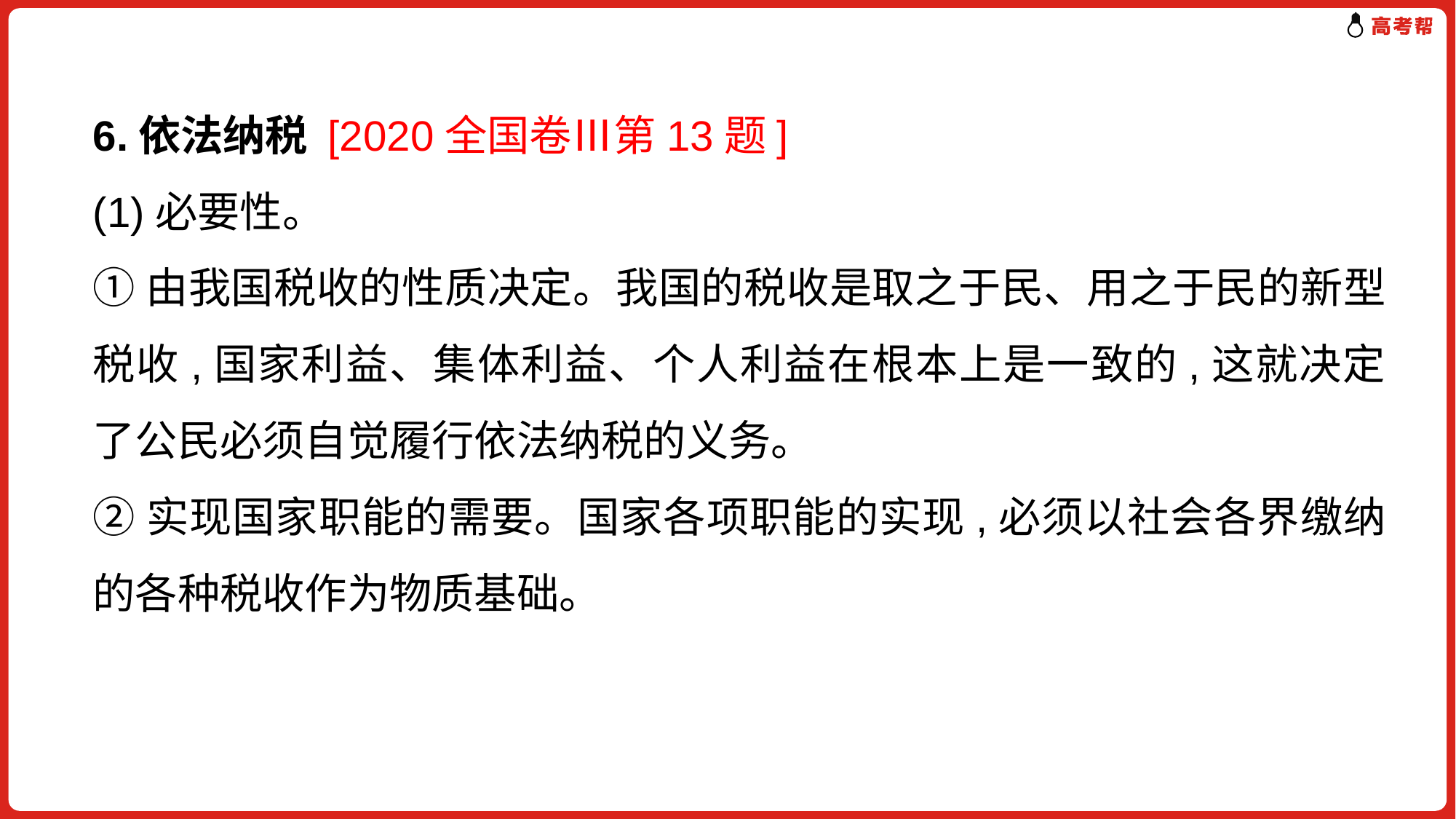

6.依法纳税 [2020全国卷Ⅲ第13题]
(1)必要性。
①由我国税收的性质决定。我国的税收是取之于民、用之于民的新型税收,国家利益、集体利益、个人利益在根本上是一致的,这就决定了公民必须自觉履行依法纳税的义务。
②实现国家职能的需要。国家各项职能的实现,必须以社会各界缴纳的各种税收作为物质基础。